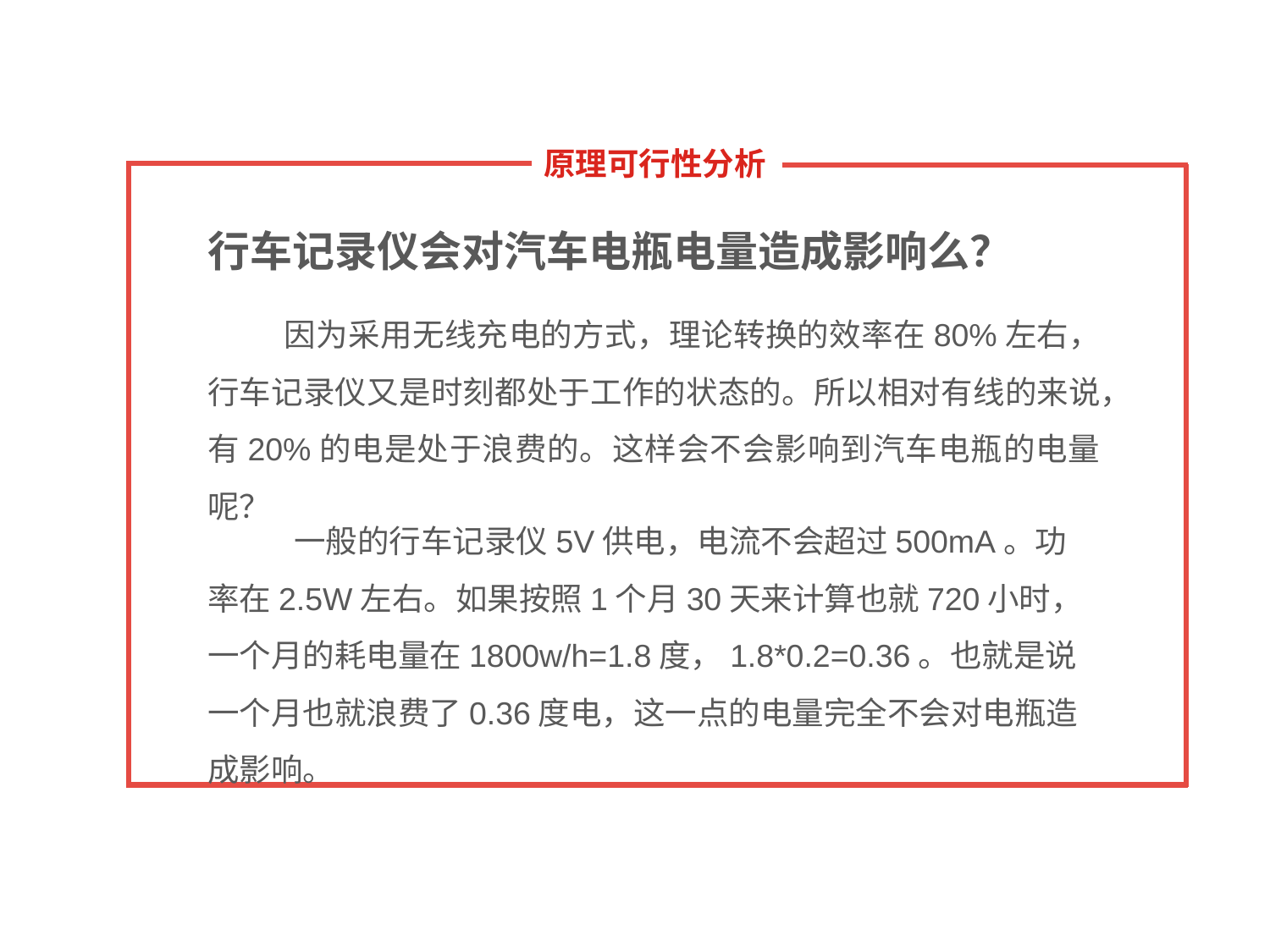

原理可行性分析
行车记录仪会对汽车电瓶电量造成影响么？
         因为采用无线充电的方式，理论转换的效率在80%左右，行车记录仪又是时刻都处于工作的状态的。所以相对有线的来说，有20%的电是处于浪费的。这样会不会影响到汽车电瓶的电量呢？
           一般的行车记录仪5V供电，电流不会超过500mA。功率在2.5W左右。如果按照1个月30天来计算也就720小时，一个月的耗电量在1800w/h=1.8度，1.8*0.2=0.36。也就是说一个月也就浪费了0.36度电，这一点的电量完全不会对电瓶造成影响。